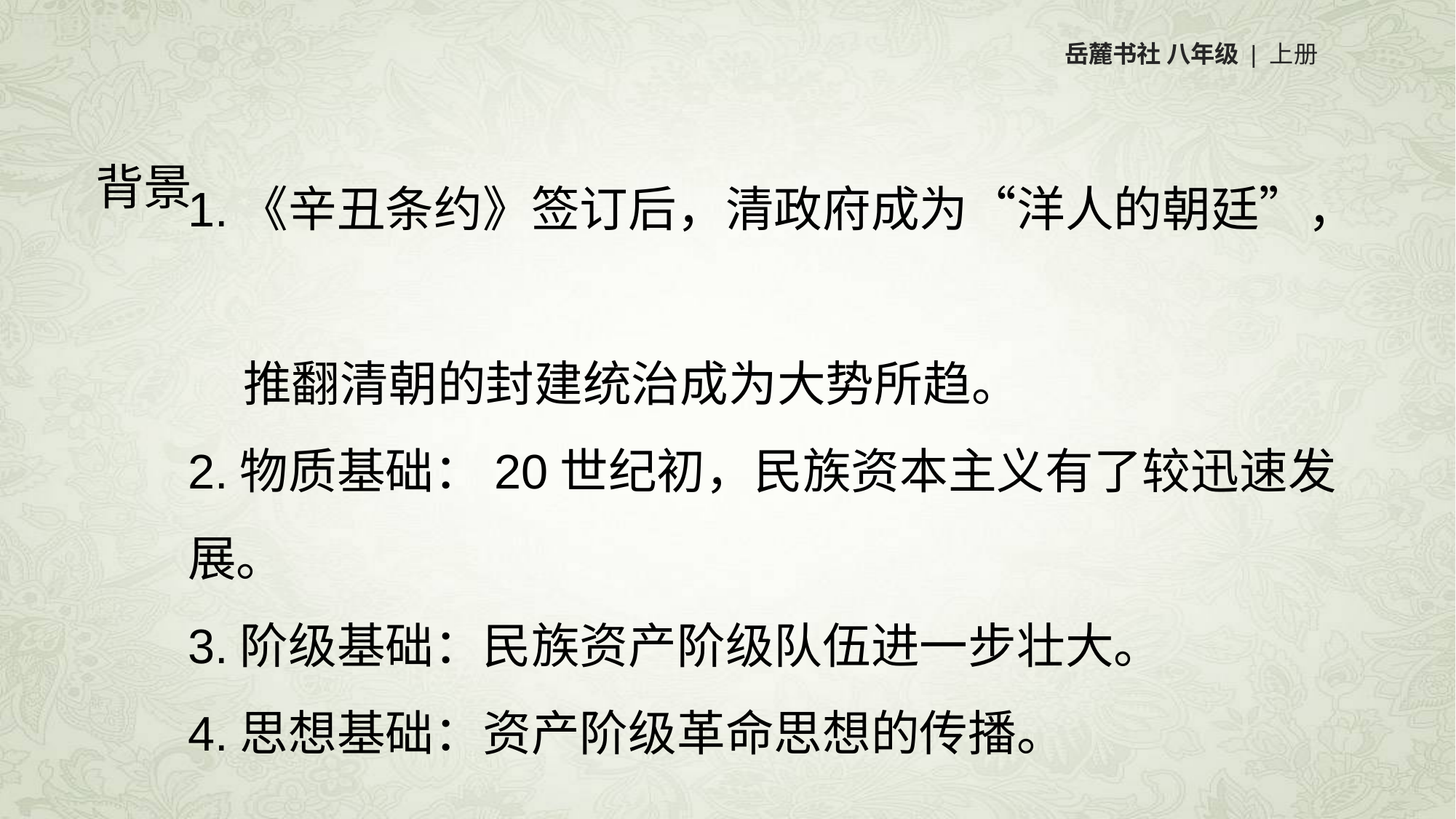

岳麓书社 八年级 | 上册
背景
1.《辛丑条约》签订后，清政府成为“洋人的朝廷”，
    推翻清朝的封建统治成为大势所趋。
2.物质基础：20世纪初，民族资本主义有了较迅速发展。
3.阶级基础：民族资产阶级队伍进一步壮大。
4.思想基础：资产阶级革命思想的传播。